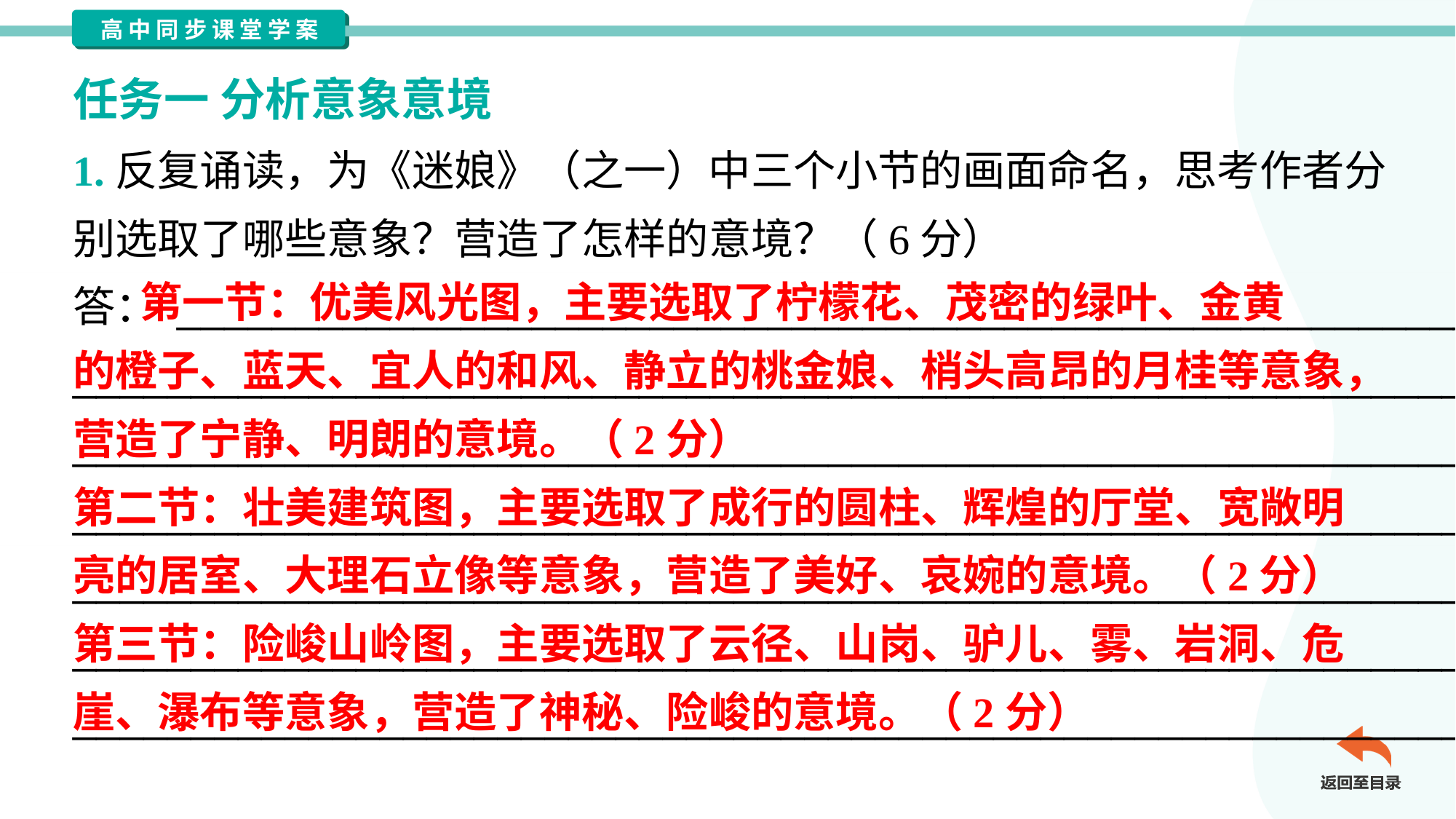

任务一 分析意象意境
1.反复诵读，为《迷娘》（之一）中三个小节的画面命名，思考作者分
别选取了哪些意象？营造了怎样的意境？（6分）
答： ________________________________________________________
_____________________________________________________________
_____________________________________________________________
_____________________________________________________________
_____________________________________________________________
_____________________________________________________________
_____________________________________________________________
      第一节：优美风光图，主要选取了柠檬花、茂密的绿叶、金黄
的橙子、蓝天、宜人的和风、静立的桃金娘、梢头高昂的月桂等意象，
营造了宁静、明朗的意境。（2分）
第二节：壮美建筑图，主要选取了成行的圆柱、辉煌的厅堂、宽敞明
亮的居室、大理石立像等意象，营造了美好、哀婉的意境。（2分）
第三节：险峻山岭图，主要选取了云径、山岗、驴儿、雾、岩洞、危
崖、瀑布等意象，营造了神秘、险峻的意境。（2分）